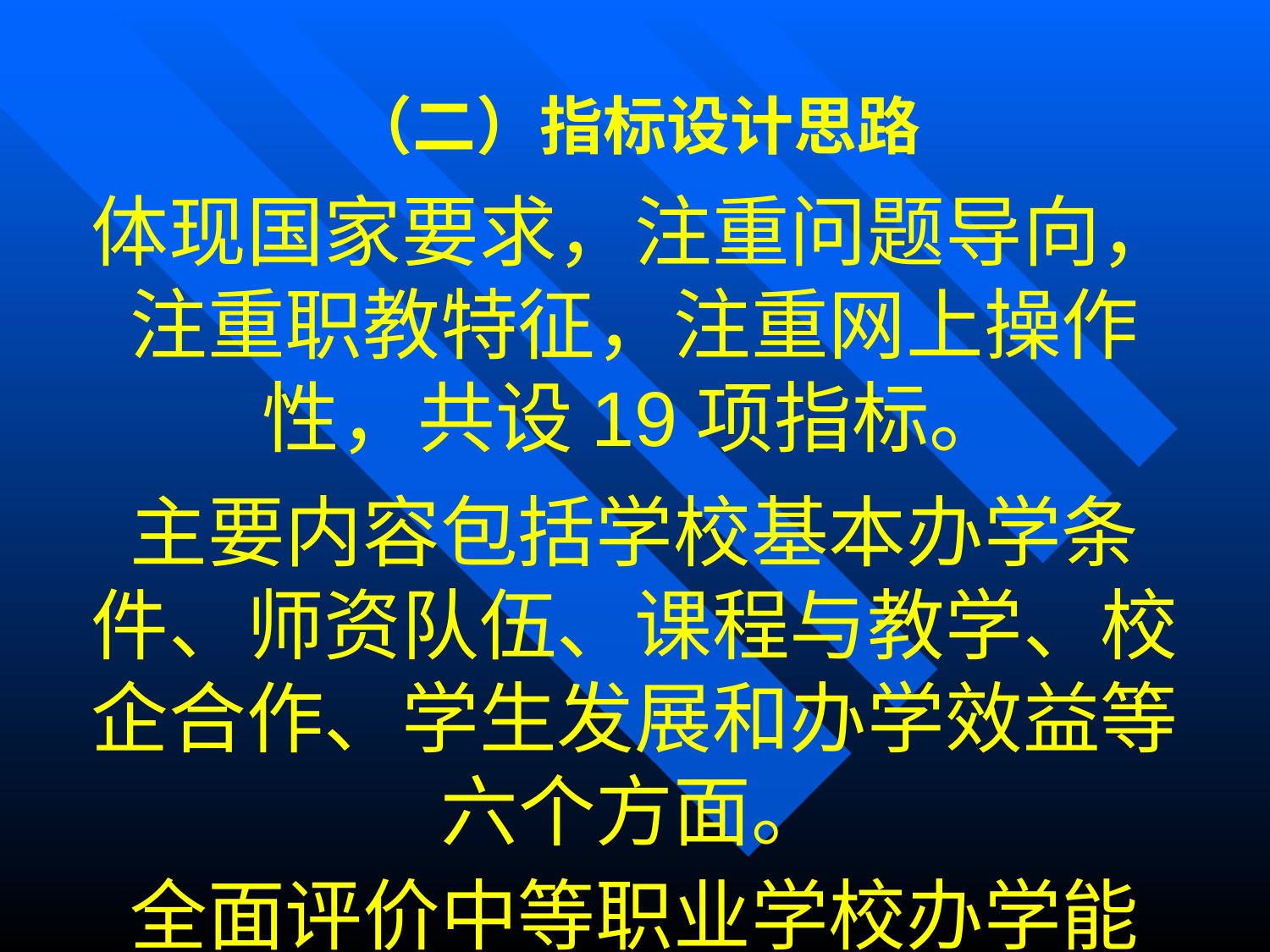

（二）指标设计思路
体现国家要求，注重问题导向，注重职教特征，注重网上操作性，共设19项指标。
主要内容包括学校基本办学条件、师资队伍、课程与教学、校企合作、学生发展和办学效益等六个方面。
全面评价中等职业学校办学能力，发现问题，促进各地改善学校办学条件，指导学校加强自身建设，规范学校管理，不断提升学校办学水平和质量。
。